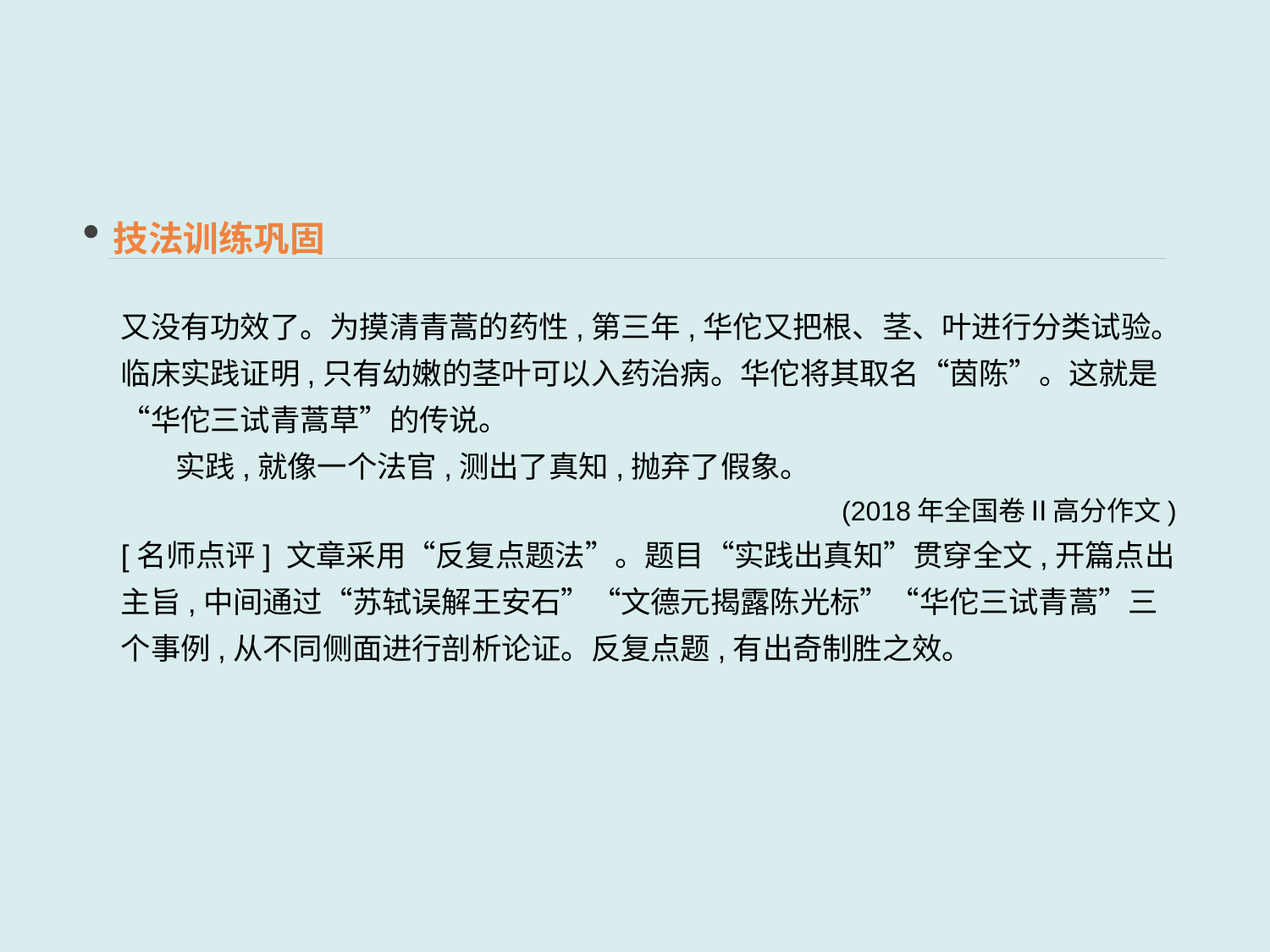

技法训练巩固

又没有功效了。为摸清青蒿的药性,第三年,华佗又把根、茎、叶进行分类试验。临床实践证明,只有幼嫩的茎叶可以入药治病。华佗将其取名“茵陈”。这就是“华佗三试青蒿草”的传说。
       实践,就像一个法官,测出了真知,抛弃了假象。
(2018年全国卷Ⅱ高分作文)
[名师点评] 文章采用“反复点题法”。题目“实践出真知”贯穿全文,开篇点出主旨,中间通过“苏轼误解王安石”“文德元揭露陈光标”“华佗三试青蒿”三个事例,从不同侧面进行剖析论证。反复点题,有出奇制胜之效。